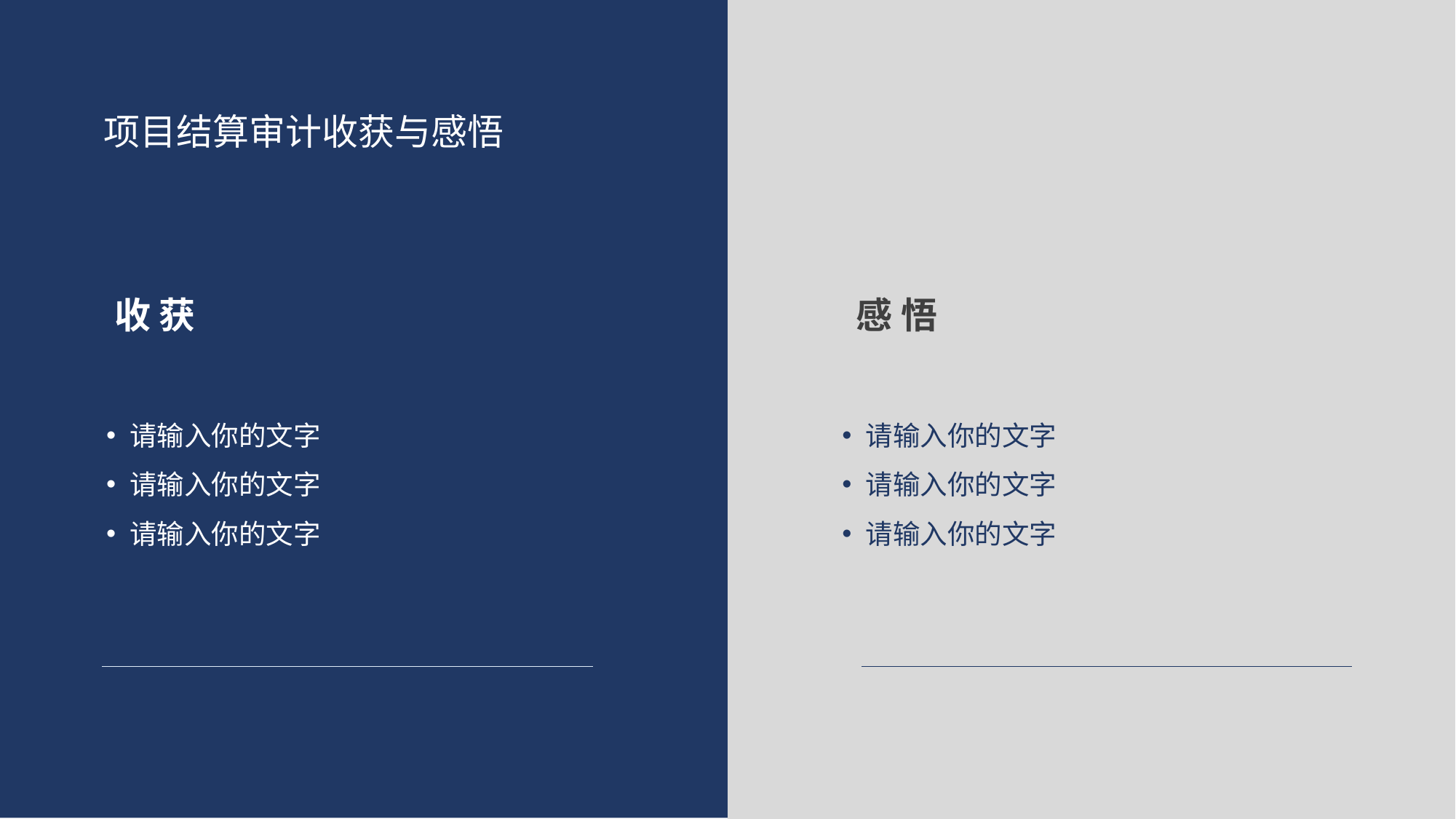

项目结算审计收获与感悟
收 获
感 悟
请输入你的文字
请输入你的文字
请输入你的文字
请输入你的文字
请输入你的文字
请输入你的文字